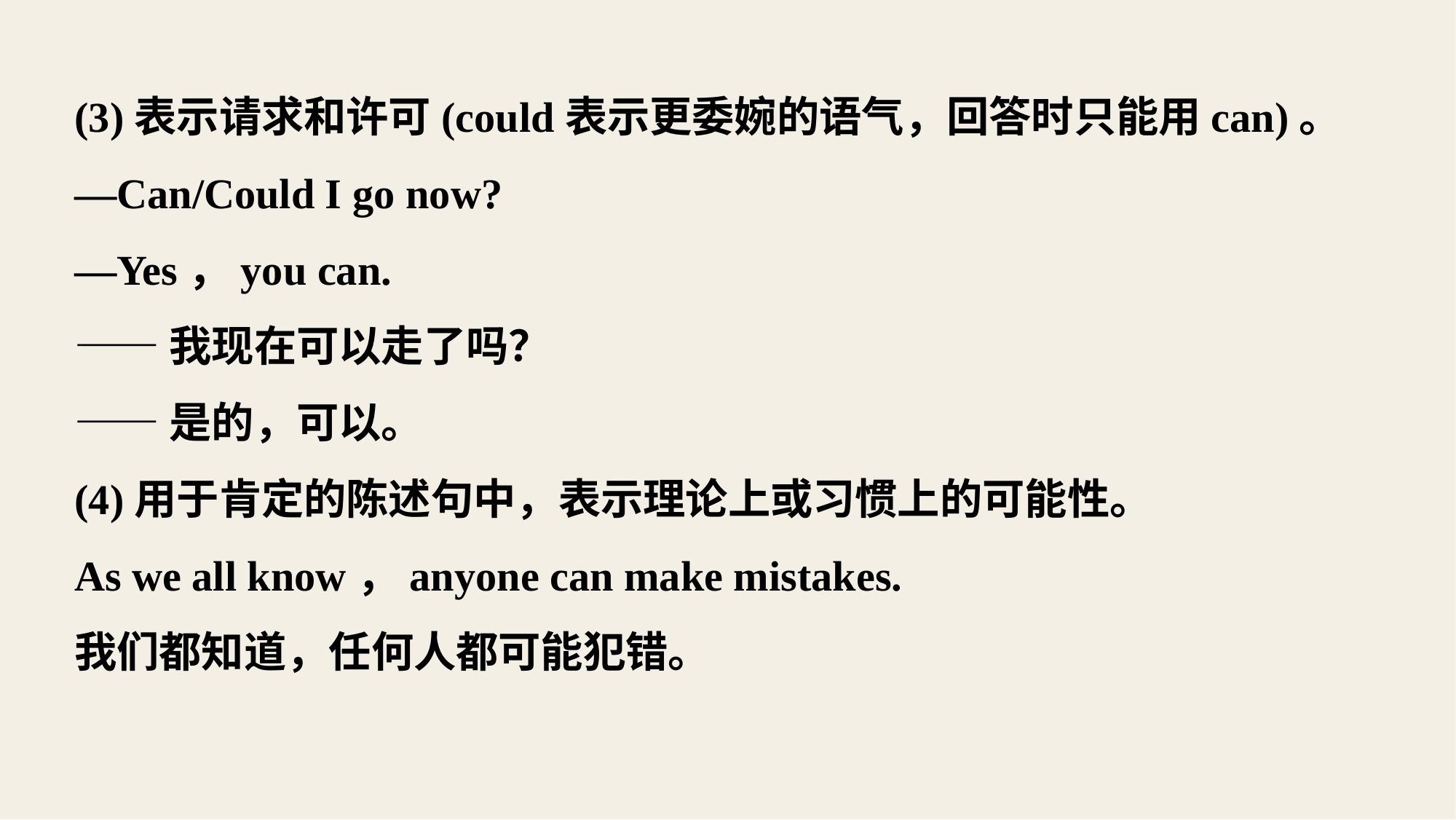

(3)表示请求和许可(could表示更委婉的语气，回答时只能用can)。
—Can/Could I go now?
—Yes，you can.
——我现在可以走了吗？
——是的，可以。
(4)用于肯定的陈述句中，表示理论上或习惯上的可能性。
As we all know，anyone can make mistakes.
我们都知道，任何人都可能犯错。